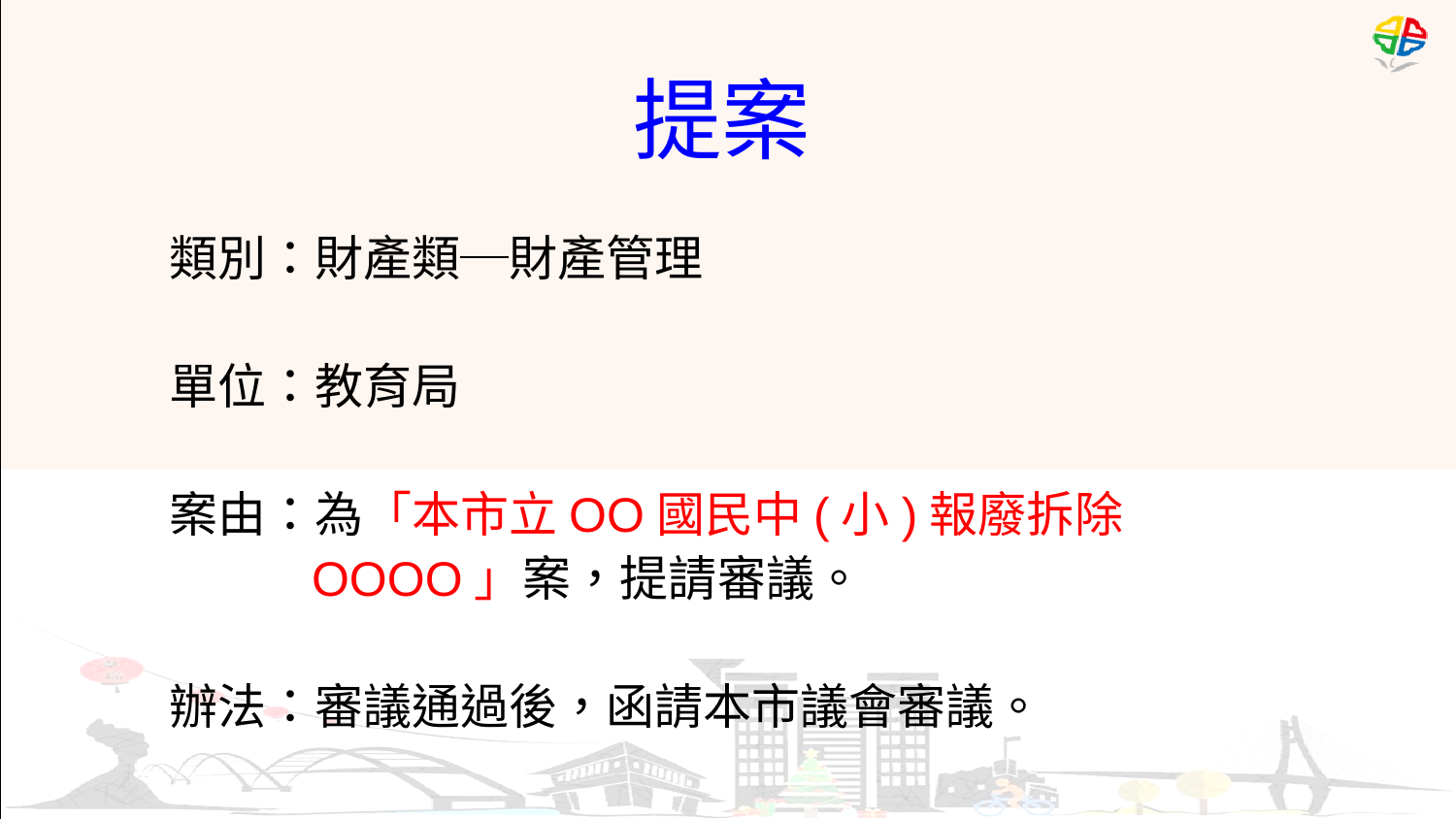

提案
類別：財產類─財產管理

單位：教育局

案由：為「本市立OO國民中(小)報廢拆除OOOO」案，提請審議。

辦法：審議通過後，函請本市議會審議。